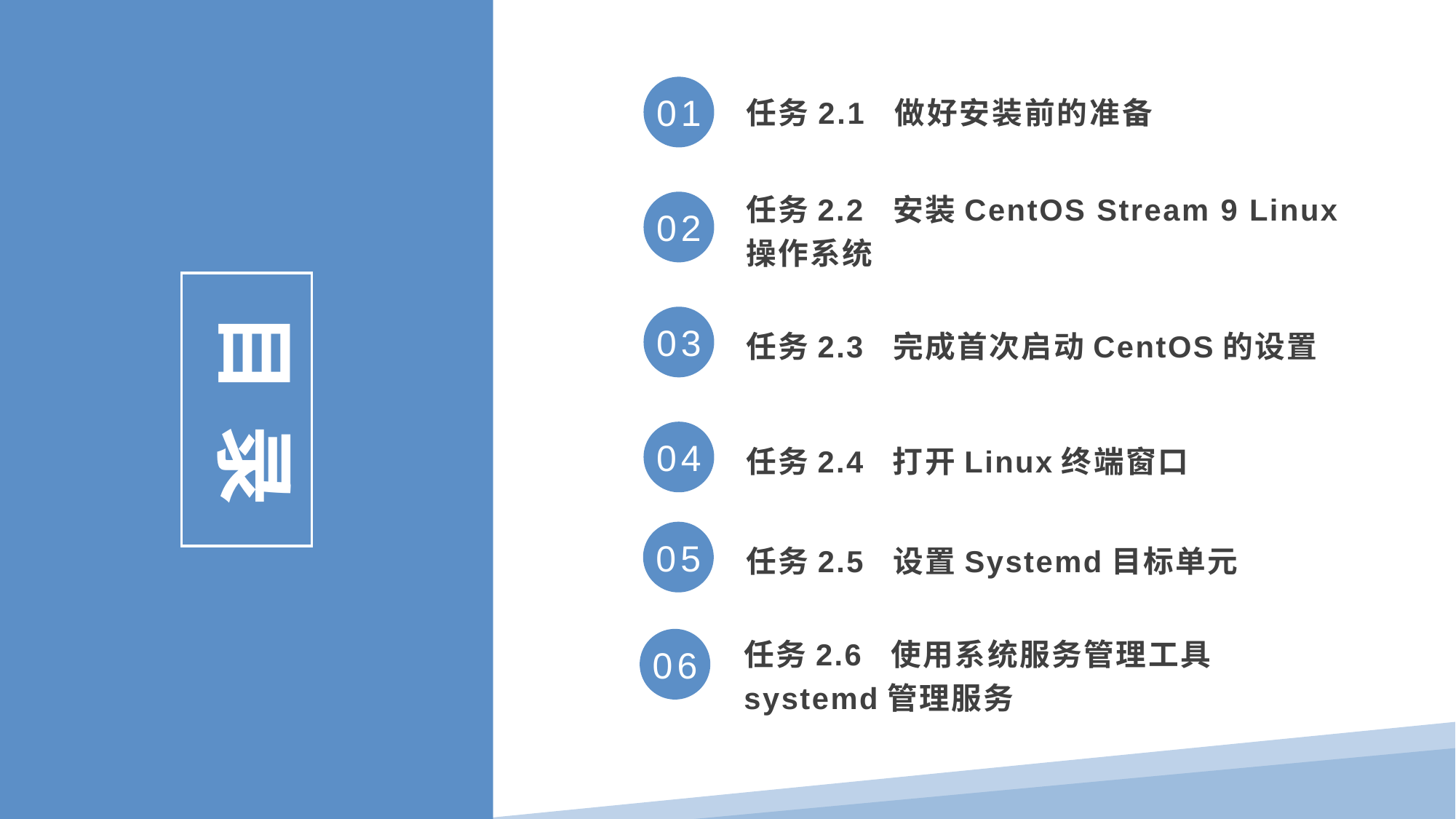

任务2.1  做好安装前的准备

01
任务2.2  安装CentOS Stream 9 Linux操作系统

02
目 录

任务2.3  完成首次启动CentOS的设置

03
任务2.4  打开Linux终端窗口

04
任务2.5  设置Systemd目标单元

05
任务2.6  使用系统服务管理工具systemd管理服务

06